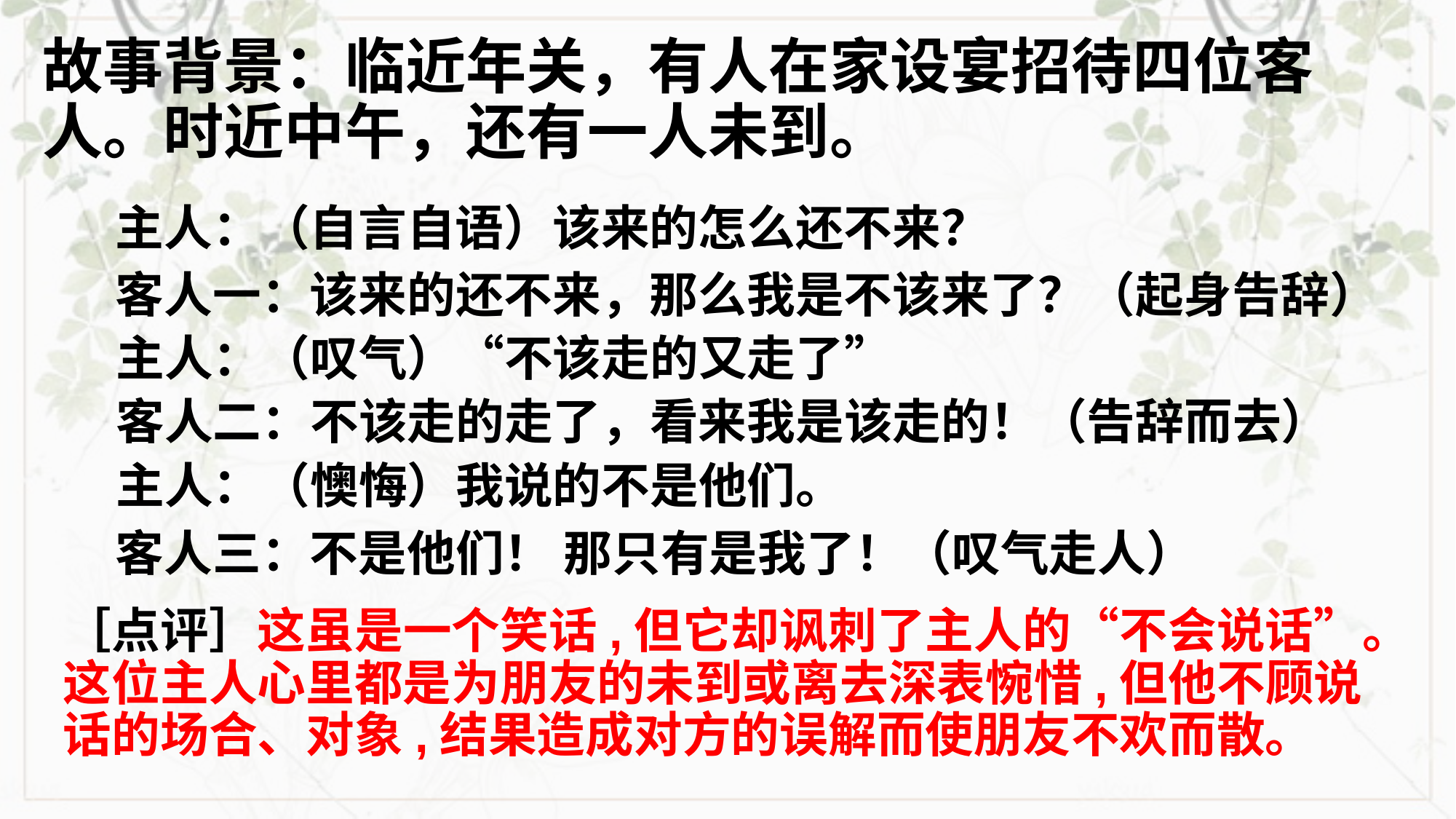

故事背景：临近年关，有人在家设宴招待四位客人。时近中午，还有一人未到。

主人：（自言自语）该来的怎么还不来？
客人一：该来的还不来，那么我是不该来了？（起身告辞）
主人：（叹气）“不该走的又走了”
客人二：不该走的走了，看来我是该走的！（告辞而去）
主人：（懊悔）我说的不是他们。

客人三：不是他们！ 那只有是我了！（叹气走人）
［点评］这虽是一个笑话,但它却讽刺了主人的“不会说话”。这位主人心里都是为朋友的未到或离去深表惋惜,但他不顾说话的场合、对象,结果造成对方的误解而使朋友不欢而散。